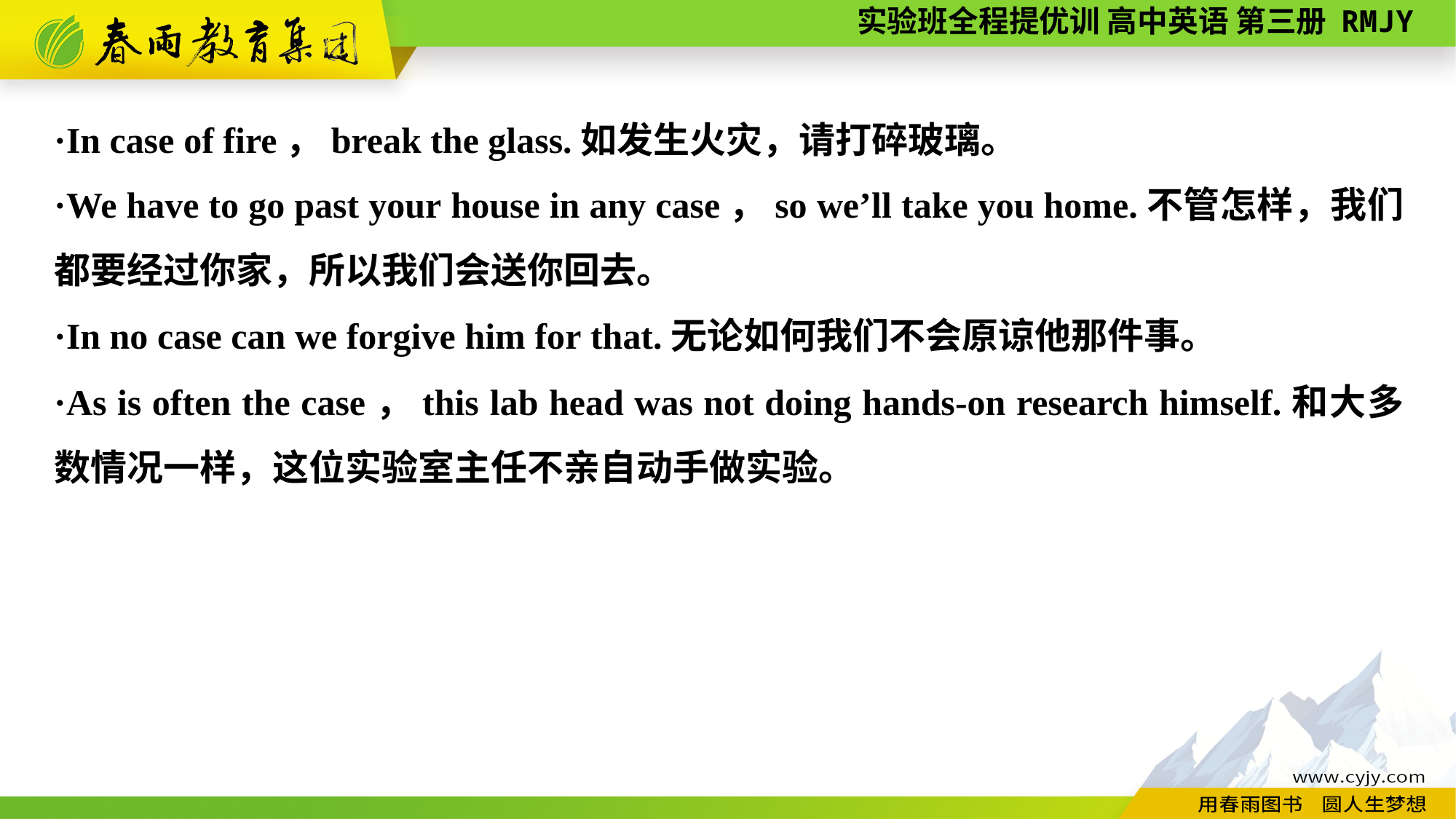

·In case of fire，break the glass.如发生火灾，请打碎玻璃。
·We have to go past your house in any case，so we’ll take you home.不管怎样，我们都要经过你家，所以我们会送你回去。
·In no case can we forgive him for that.无论如何我们不会原谅他那件事。
·As is often the case，this lab head was not doing hands-on research himself.和大多数情况一样，这位实验室主任不亲自动手做实验。